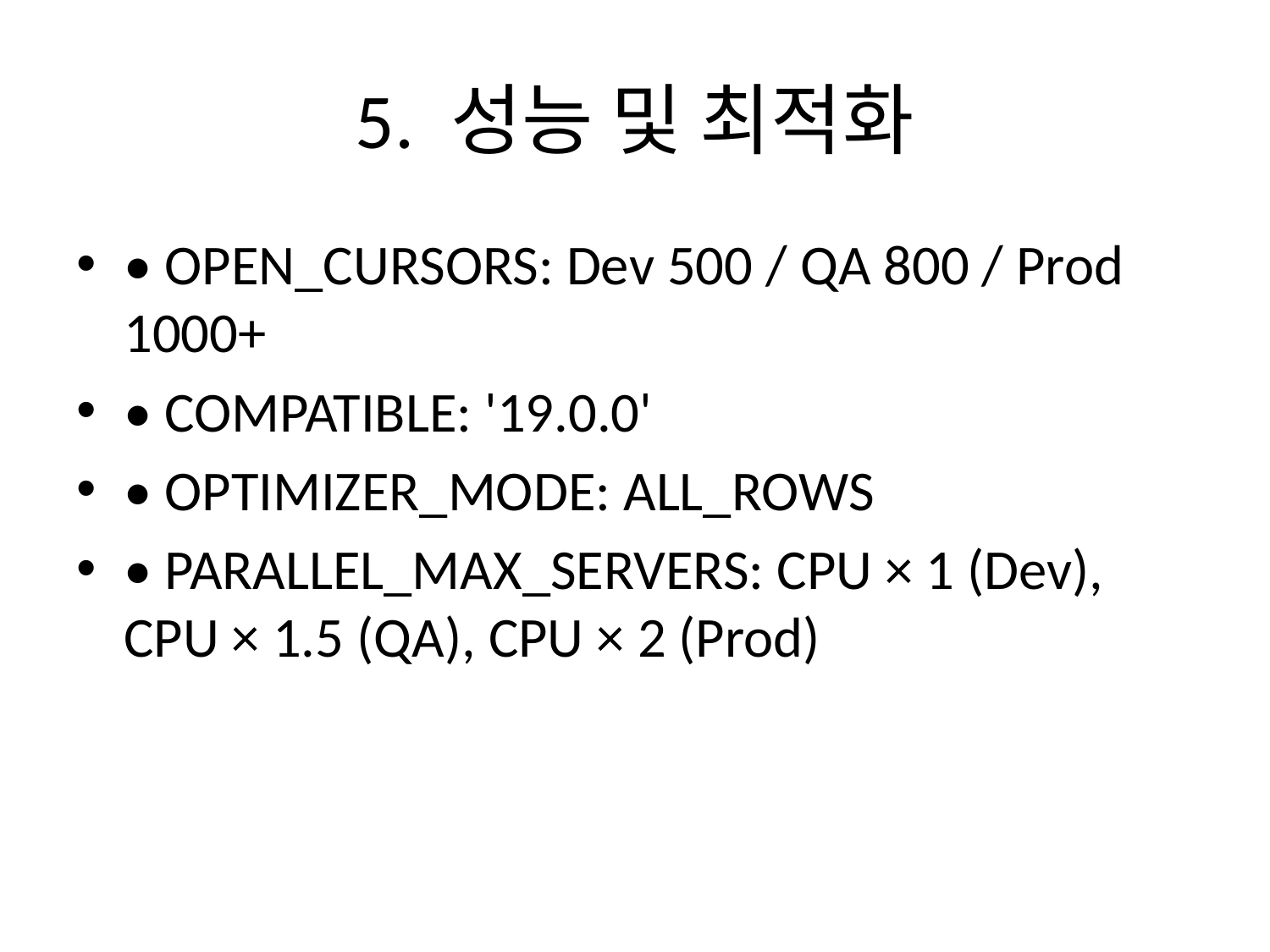

# 5. 성능 및 최적화
• OPEN_CURSORS: Dev 500 / QA 800 / Prod 1000+
• COMPATIBLE: '19.0.0'
• OPTIMIZER_MODE: ALL_ROWS
• PARALLEL_MAX_SERVERS: CPU × 1 (Dev), CPU × 1.5 (QA), CPU × 2 (Prod)